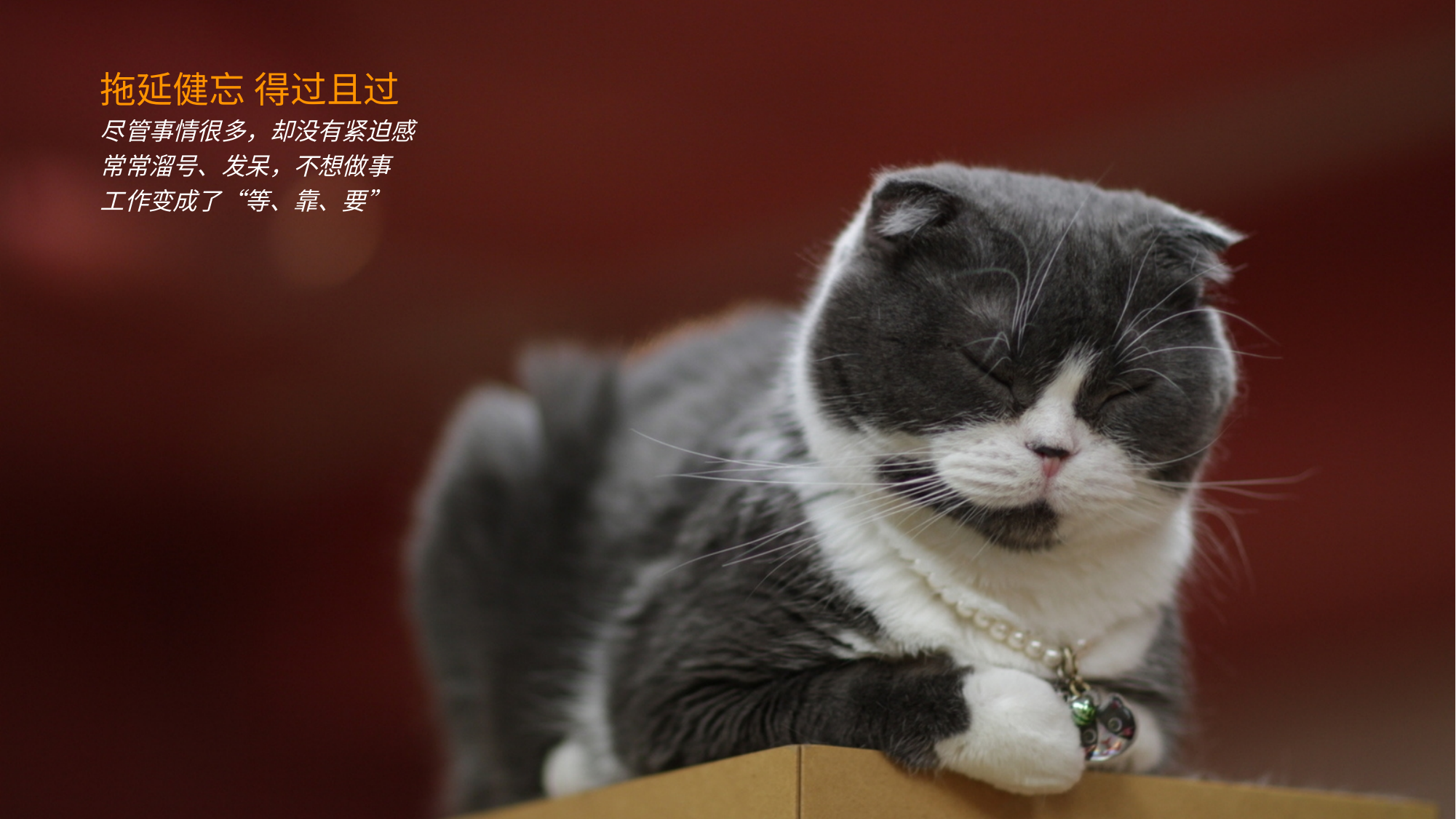

拖延健忘 得过且过
尽管事情很多，却没有紧迫感
常常溜号、发呆，不想做事
工作变成了“等、靠、要”